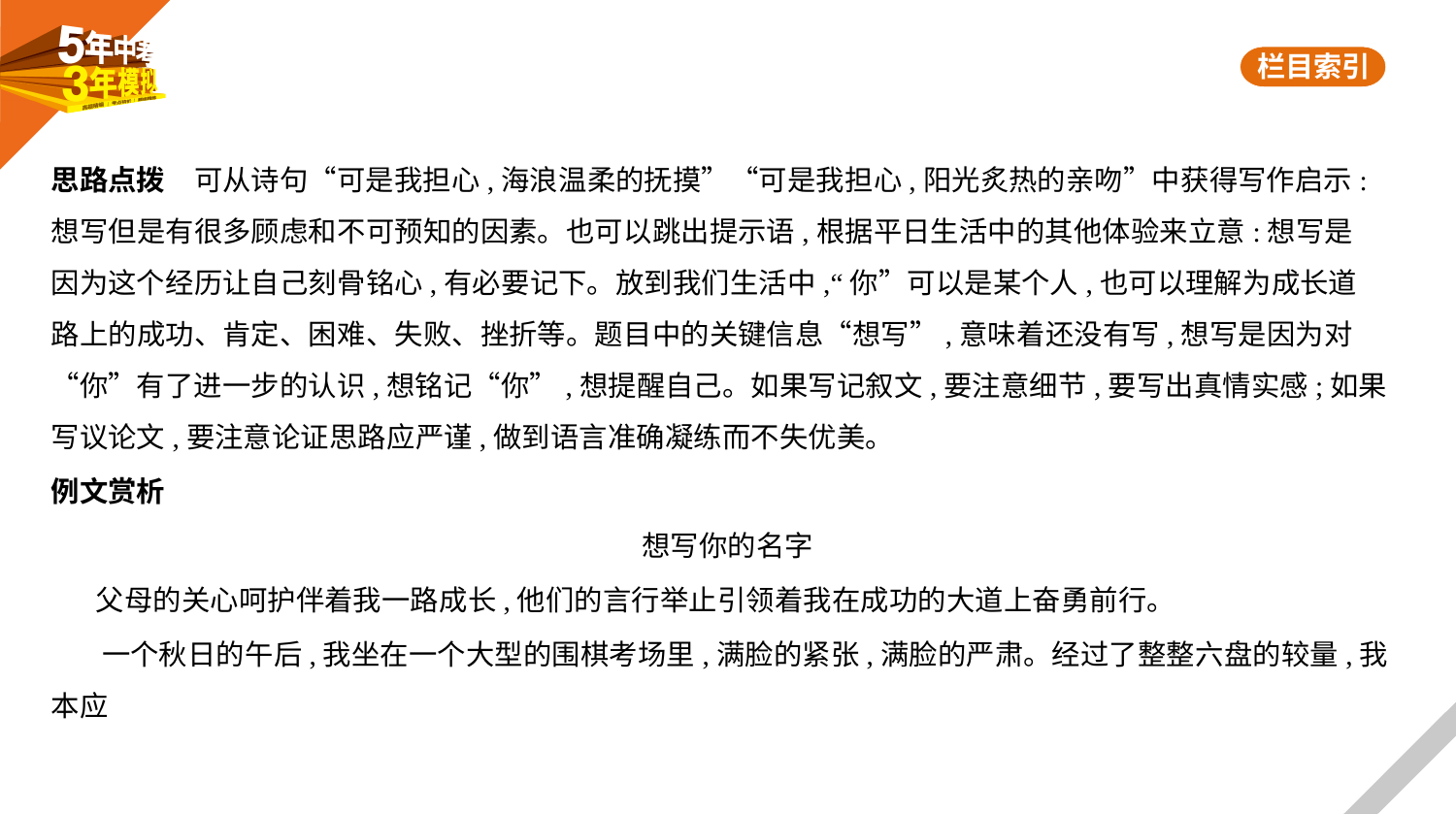

思路点拨　可从诗句“可是我担心,海浪温柔的抚摸”“可是我担心,阳光炙热的亲吻”中获得写作启示:
想写但是有很多顾虑和不可预知的因素。也可以跳出提示语,根据平日生活中的其他体验来立意:想写是
因为这个经历让自己刻骨铭心,有必要记下。放到我们生活中,“你”可以是某个人,也可以理解为成长道
路上的成功、肯定、困难、失败、挫折等。题目中的关键信息“想写”,意味着还没有写,想写是因为对
“你”有了进一步的认识,想铭记“你”,想提醒自己。如果写记叙文,要注意细节,要写出真情实感;如果
写议论文,要注意论证思路应严谨,做到语言准确凝练而不失优美。
例文赏析
想写你的名字
      父母的关心呵护伴着我一路成长,他们的言行举止引领着我在成功的大道上奋勇前行。
       一个秋日的午后,我坐在一个大型的围棋考场里,满脸的紧张,满脸的严肃。经过了整整六盘的较量,我本应